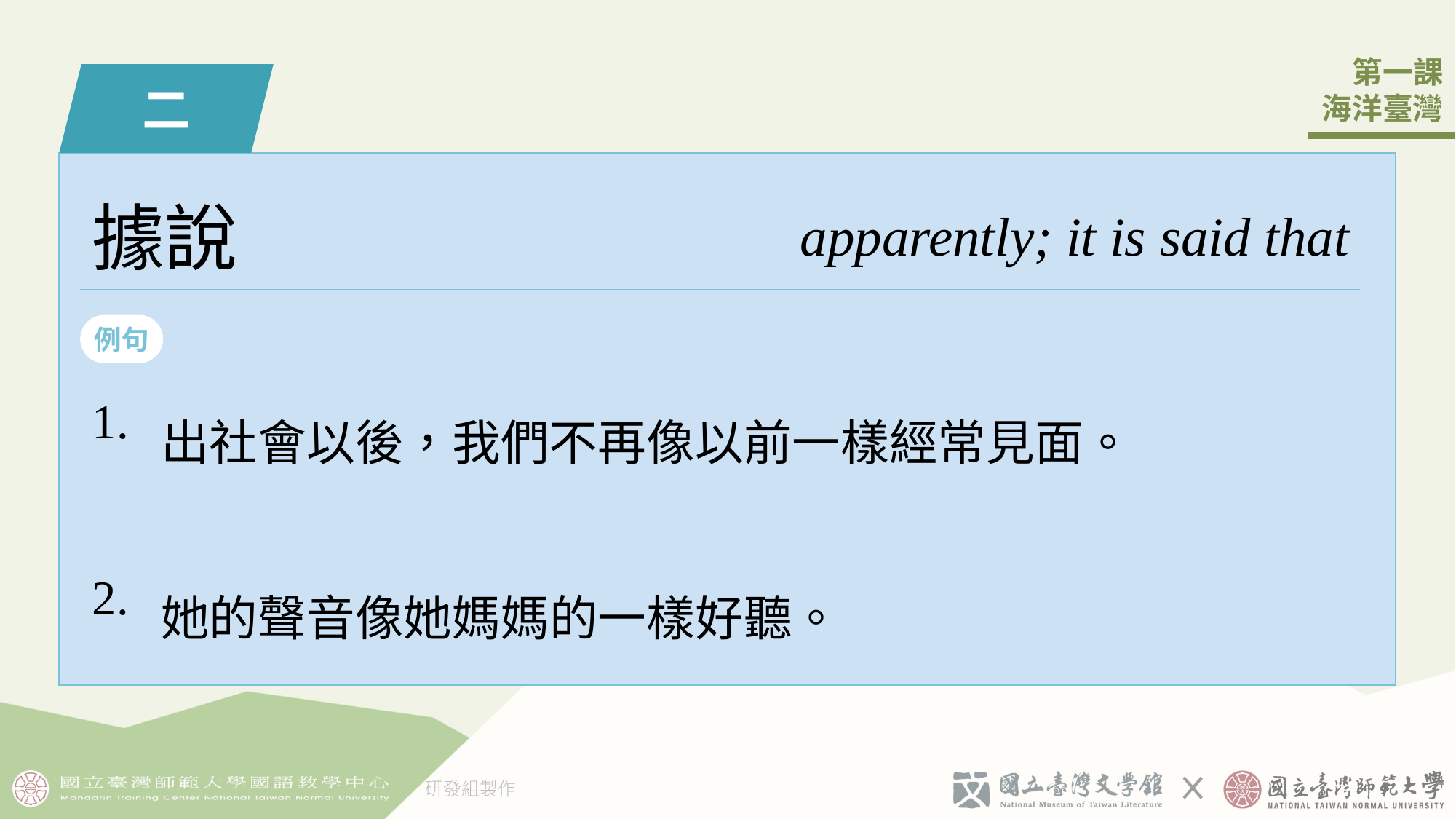

二
據說
apparently; it is said that
例句
| 1. | 出社會以後，我們不󠇡再像以前一󠇡樣經常見面。 |
| --- | --- |
| 2. | 她的聲音像她媽媽󠇡的一󠇡樣好聽。 |
4